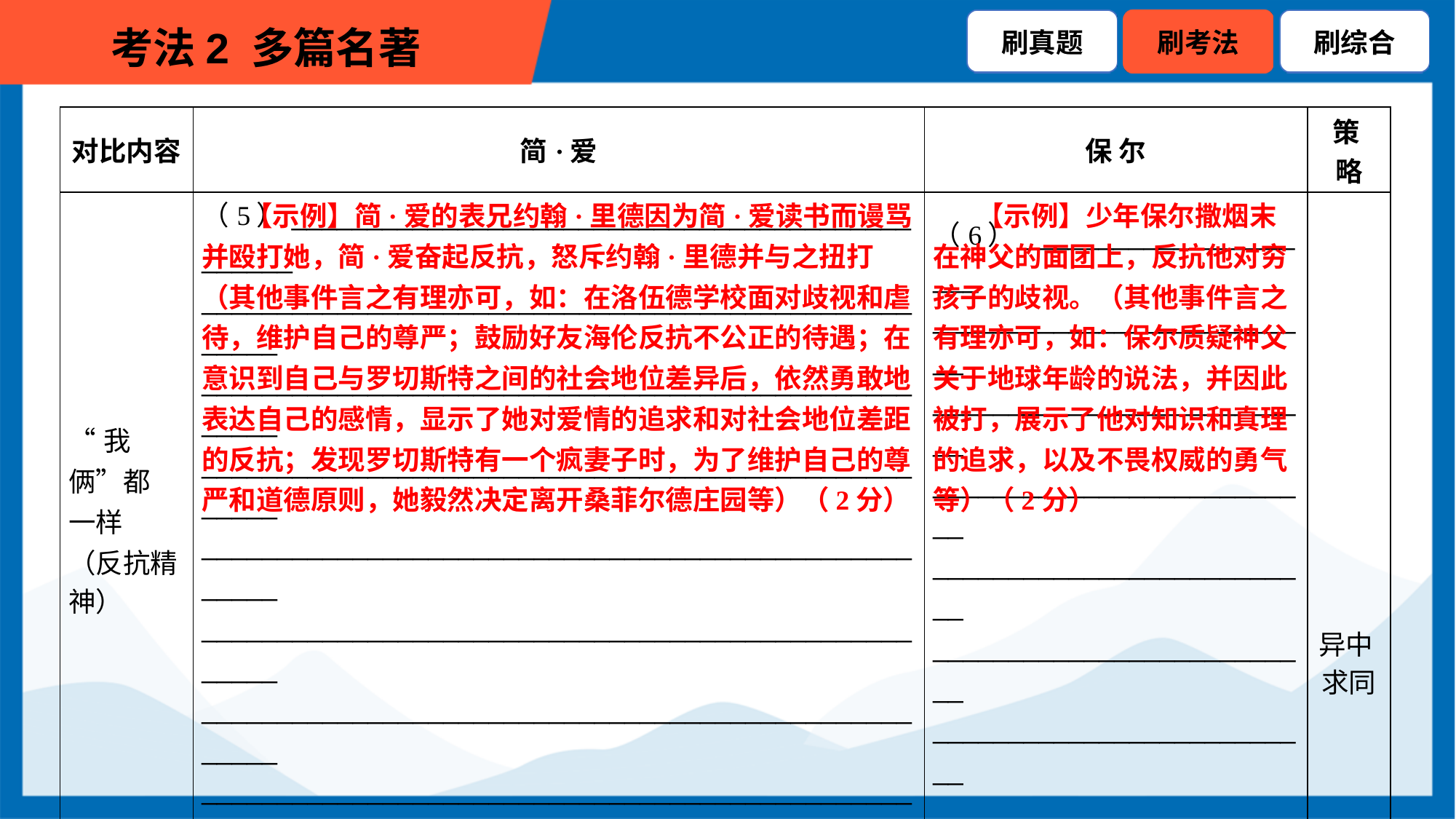

| 对比内容 | 简·爱 | 保 尔 | 策 略 |
| --- | --- | --- | --- |
| “我俩”都 一样 （反抗精 神） | （5）\_\_\_\_\_\_\_\_\_\_\_\_\_\_\_\_\_\_\_\_\_\_\_\_\_\_\_\_\_\_\_\_\_\_\_\_\_\_\_\_\_\_\_\_\_\_\_ \_\_\_\_\_\_\_\_\_\_\_\_\_\_\_\_\_\_\_\_\_\_\_\_\_\_\_\_\_\_\_\_\_\_\_\_\_\_\_\_\_\_\_\_\_\_\_\_\_\_\_\_ \_\_\_\_\_\_\_\_\_\_\_\_\_\_\_\_\_\_\_\_\_\_\_\_\_\_\_\_\_\_\_\_\_\_\_\_\_\_\_\_\_\_\_\_\_\_\_\_\_\_\_\_ \_\_\_\_\_\_\_\_\_\_\_\_\_\_\_\_\_\_\_\_\_\_\_\_\_\_\_\_\_\_\_\_\_\_\_\_\_\_\_\_\_\_\_\_\_\_\_\_\_\_\_\_ \_\_\_\_\_\_\_\_\_\_\_\_\_\_\_\_\_\_\_\_\_\_\_\_\_\_\_\_\_\_\_\_\_\_\_\_\_\_\_\_\_\_\_\_\_\_\_\_\_\_\_\_ \_\_\_\_\_\_\_\_\_\_\_\_\_\_\_\_\_\_\_\_\_\_\_\_\_\_\_\_\_\_\_\_\_\_\_\_\_\_\_\_\_\_\_\_\_\_\_\_\_\_\_\_ \_\_\_\_\_\_\_\_\_\_\_\_\_\_\_\_\_\_\_\_\_\_\_\_\_\_\_\_\_\_\_\_\_\_\_\_\_\_\_\_\_\_\_\_\_\_\_\_\_\_\_\_ \_\_\_\_\_\_\_\_\_\_\_\_\_\_\_\_\_\_\_\_\_\_\_\_\_\_\_\_\_\_\_\_\_\_\_\_\_\_\_\_\_\_\_\_\_\_\_\_\_\_\_ | （6）\_\_\_\_\_\_\_\_\_\_\_\_\_\_\_\_\_\_\_\_\_ \_\_\_\_\_\_\_\_\_\_\_\_\_\_\_\_\_\_\_\_\_\_\_\_\_\_ \_\_\_\_\_\_\_\_\_\_\_\_\_\_\_\_\_\_\_\_\_\_\_\_\_\_ \_\_\_\_\_\_\_\_\_\_\_\_\_\_\_\_\_\_\_\_\_\_\_\_\_\_ \_\_\_\_\_\_\_\_\_\_\_\_\_\_\_\_\_\_\_\_\_\_\_\_\_\_ \_\_\_\_\_\_\_\_\_\_\_\_\_\_\_\_\_\_\_\_\_\_\_\_\_\_ \_\_\_\_\_\_\_\_\_\_\_\_\_\_\_\_\_\_\_\_\_\_\_\_\_\_ \_\_\_\_\_\_\_\_\_\_\_\_\_\_\_\_\_\_\_\_ | 异中 求同 |
| “我们”都 一样 （转变、 磨难、理 想、导 师……） | 经过梳理，同学们在不同名著中发现了许多有共性的人物形象，比如（7）（ ） （序号），理由：\_\_\_\_ A.《儒林外史》匡超人——《骆驼祥子》祥子 B.《钢铁是怎样炼成的》朱赫来——《朝花夕拾》藤野先生 C.《海底两万里》尼摩船长——《平凡的世界》孙少平 |  |  |
      【示例】简·爱的表兄约翰·里德因为简·爱读书而谩骂并殴打她，简·爱奋起反抗，怒斥约翰·里德并与之扭打（其他事件言之有理亦可，如：在洛伍德学校面对歧视和虐待，维护自己的尊严；鼓励好友海伦反抗不公正的待遇；在意识到自己与罗切斯特之间的社会地位差异后，依然勇敢地表达自己的感情，显示了她对爱情的追求和对社会地位差距的反抗；发现罗切斯特有一个疯妻子时，为了维护自己的尊严和道德原则，她毅然决定离开桑菲尔德庄园等）（2分）
      【示例】少年保尔撒烟末在神父的面团上，反抗他对穷孩子的歧视。（其他事件言之有理亦可，如：保尔质疑神父关于地球年龄的说法，并因此被打，展示了他对知识和真理的追求，以及不畏权威的勇气等）（2分）